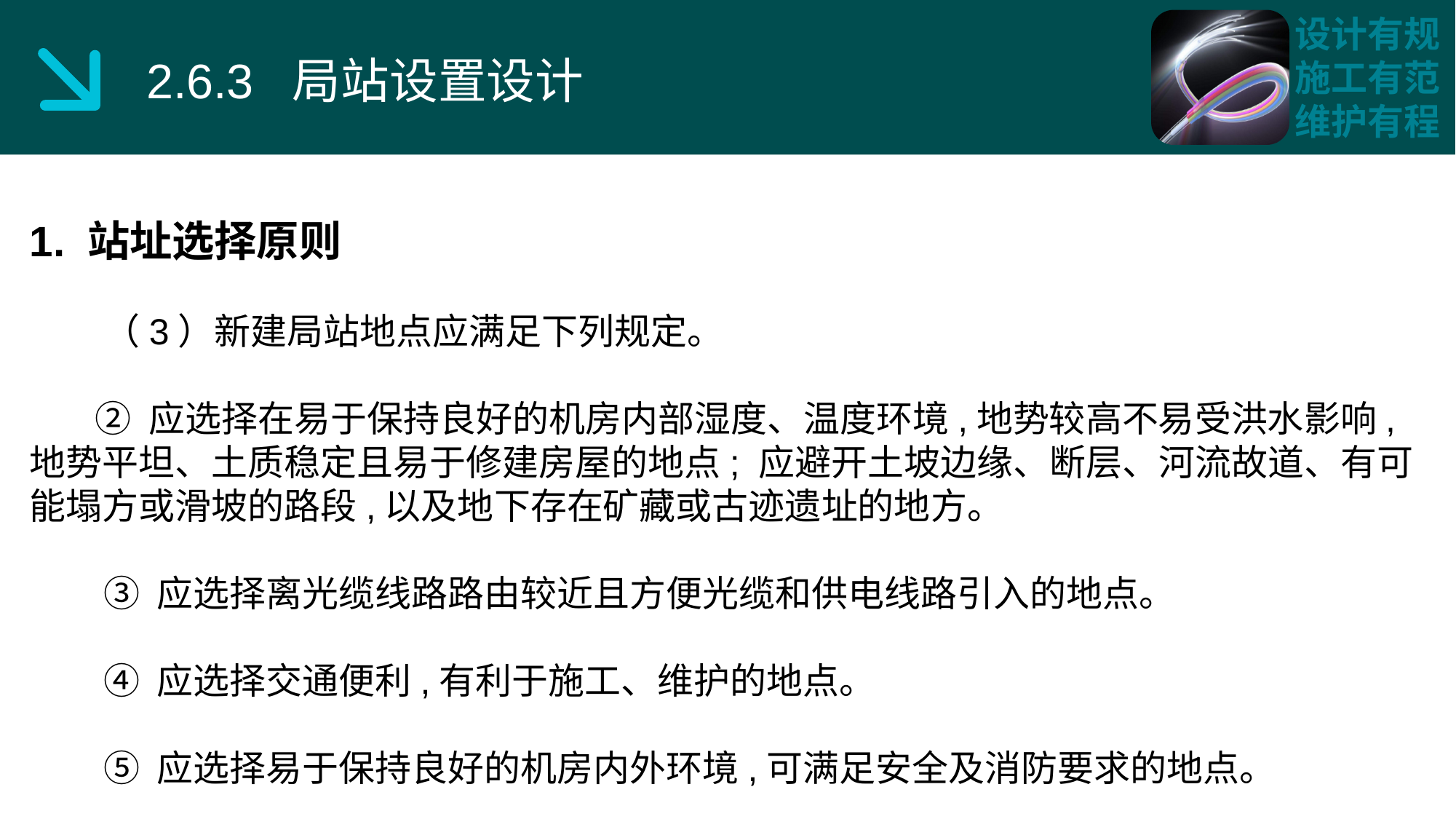

2.6.3  局站设置设计

1. 站址选择原则

        （3）新建局站地点应满足下列规定。

        ② 应选择在易于保持良好的机房内部湿度、温度环境,地势较高不易受洪水影响,地势平坦、土质稳定且易于修建房屋的地点; 应避开土坡边缘、断层、河流故道、有可能塌方或滑坡的路段,以及地下存在矿藏或古迹遗址的地方。

         ③ 应选择离光缆线路路由较近且方便光缆和供电线路引入的地点。

         ④ 应选择交通便利,有利于施工、维护的地点。

         ⑤ 应选择易于保持良好的机房内外环境,可满足安全及消防要求的地点。